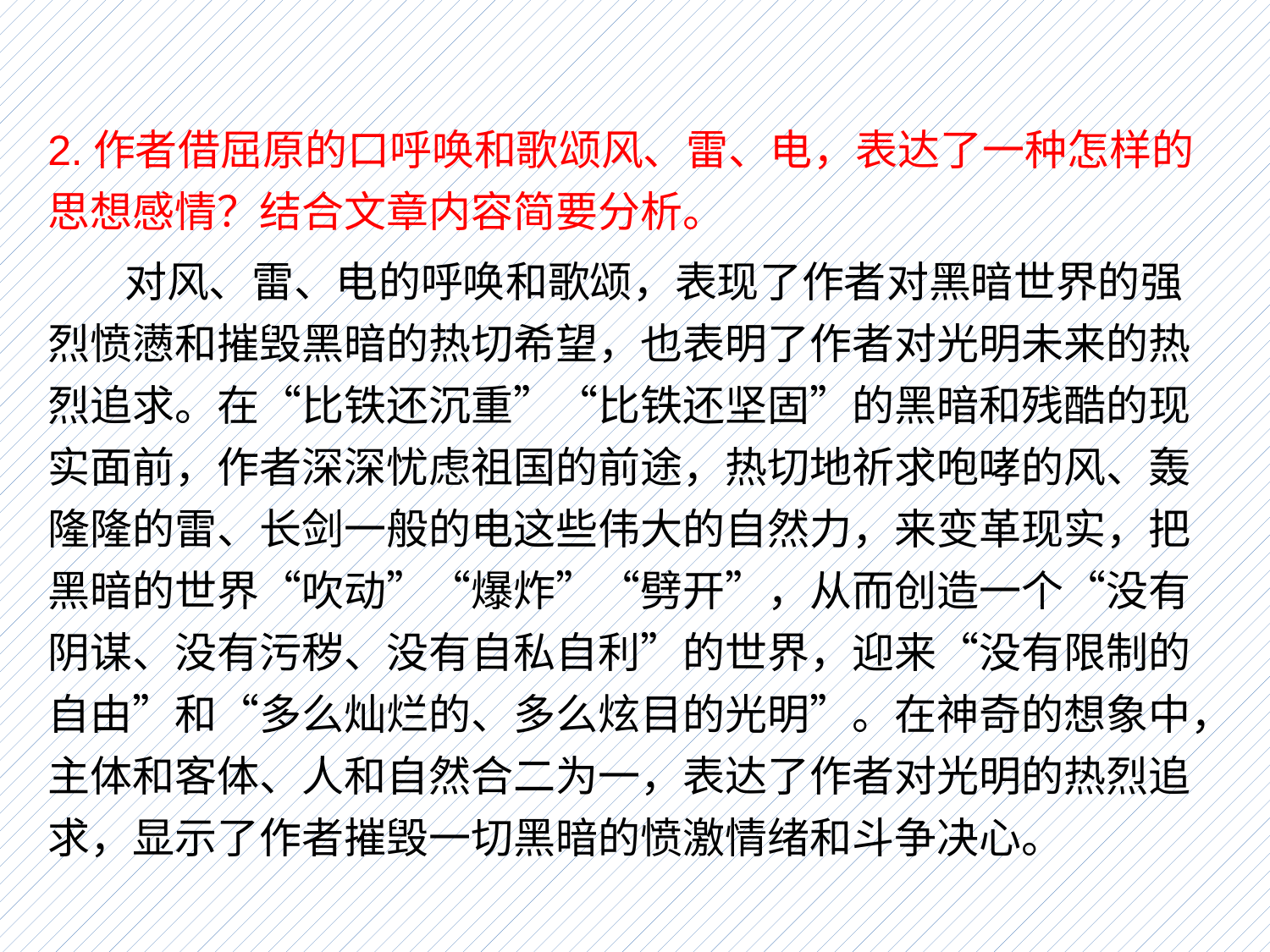

2.作者借屈原的口呼唤和歌颂风、雷、电，表达了一种怎样的思想感情？结合文章内容简要分析。
       对风、雷、电的呼唤和歌颂，表现了作者对黑暗世界的强烈愤懑和摧毁黑暗的热切希望，也表明了作者对光明未来的热烈追求。在“比铁还沉重”“比铁还坚固”的黑暗和残酷的现实面前，作者深深忧虑祖国的前途，热切地祈求咆哮的风、轰隆隆的雷、长剑一般的电这些伟大的自然力，来变革现实，把黑暗的世界“吹动”“爆炸”“劈开”，从而创造一个“没有阴谋、没有污秽、没有自私自利”的世界，迎来“没有限制的自由”和“多么灿烂的、多么炫目的光明”。在神奇的想象中，主体和客体、人和自然合二为一，表达了作者对光明的热烈追求，显示了作者摧毁一切黑暗的愤激情绪和斗争决心。